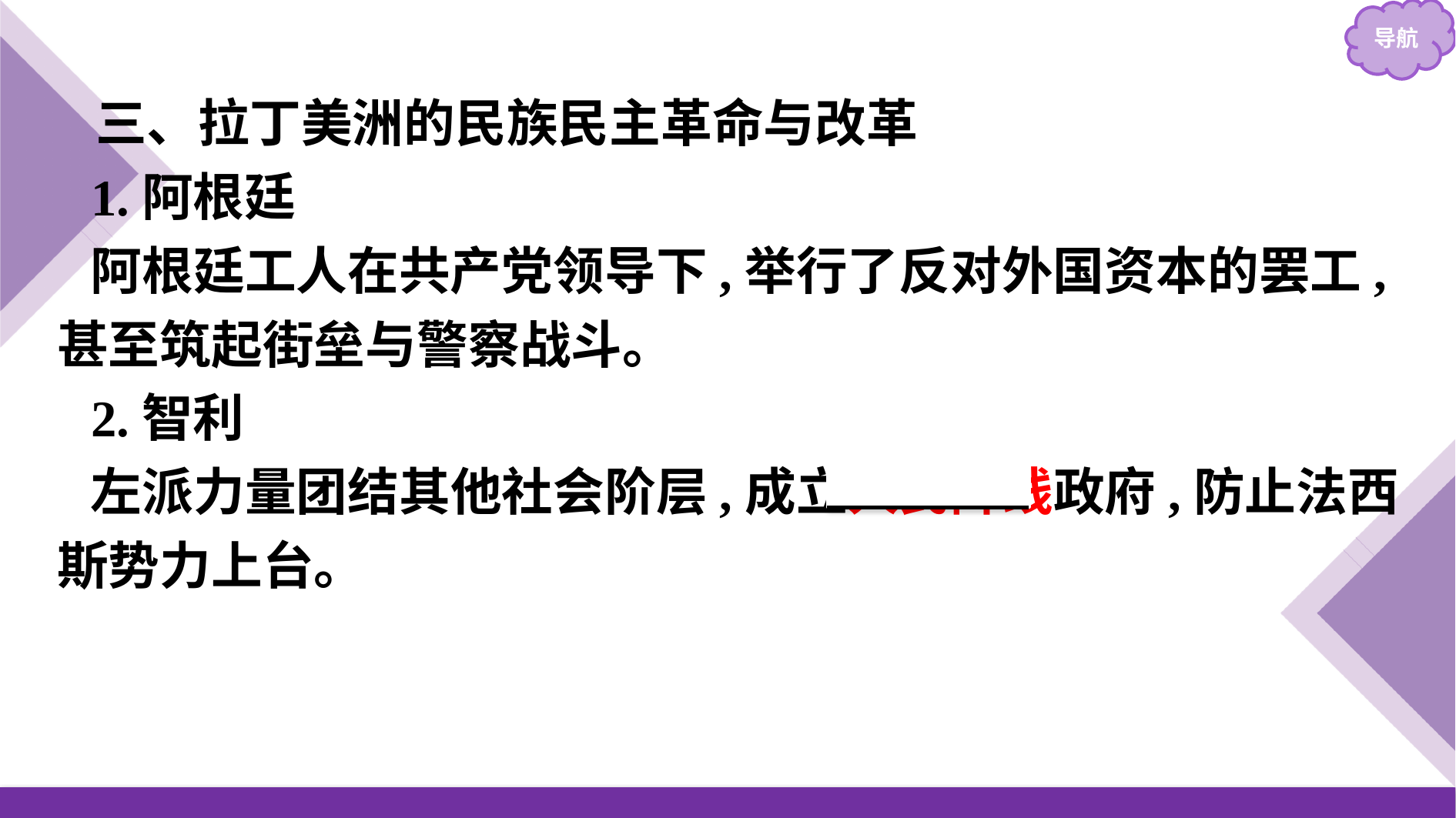

三、拉丁美洲的民族民主革命与改革
1.阿根廷
阿根廷工人在共产党领导下,举行了反对外国资本的罢工,甚至筑起街垒与警察战斗。
2.智利
左派力量团结其他社会阶层,成立人民阵线政府,防止法西斯势力上台。